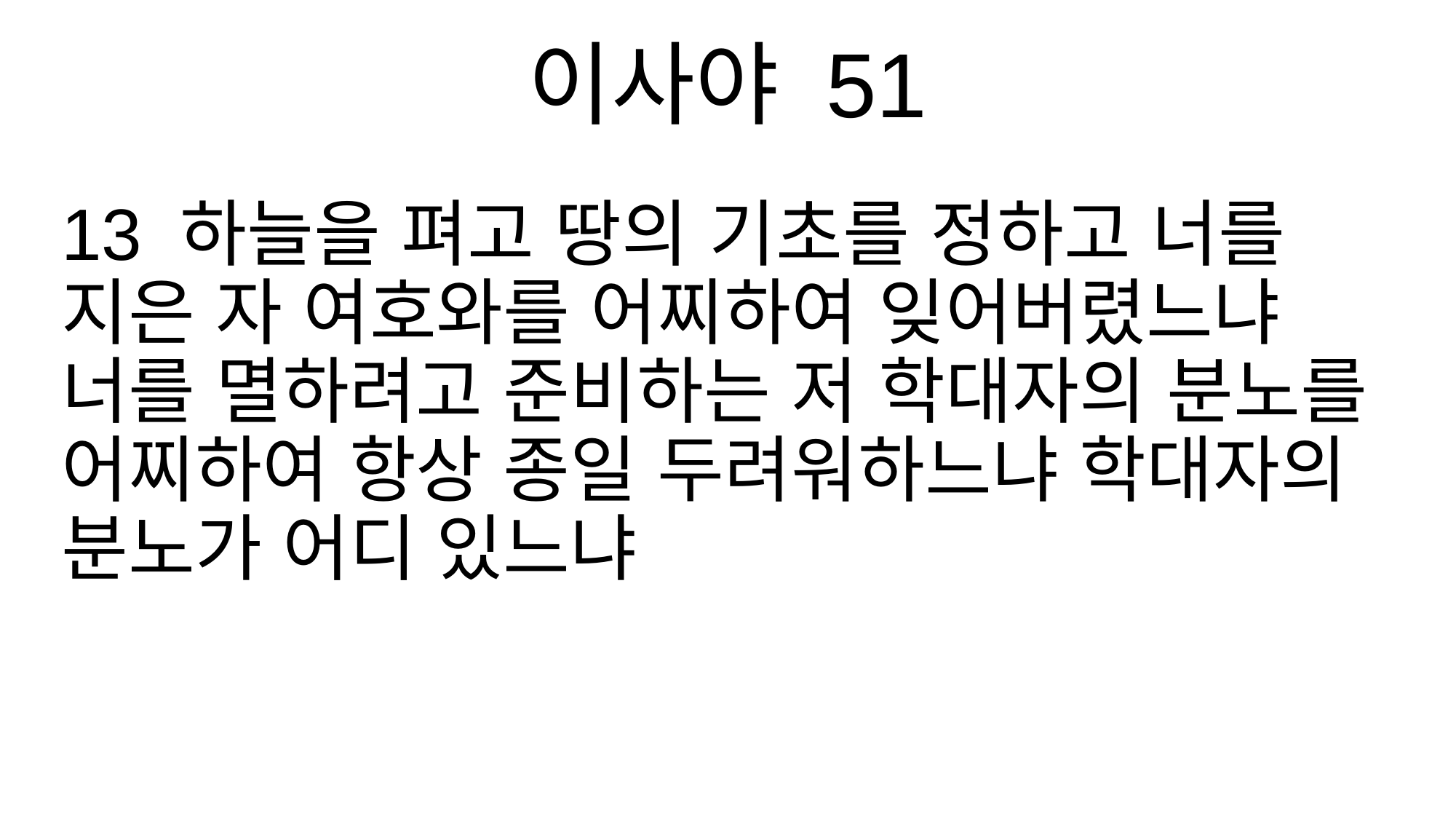

이사야 51
13 하늘을 펴고 땅의 기초를 정하고 너를 지은 자 여호와를 어찌하여 잊어버렸느냐 너를 멸하려고 준비하는 저 학대자의 분노를 어찌하여 항상 종일 두려워하느냐 학대자의 분노가 어디 있느냐